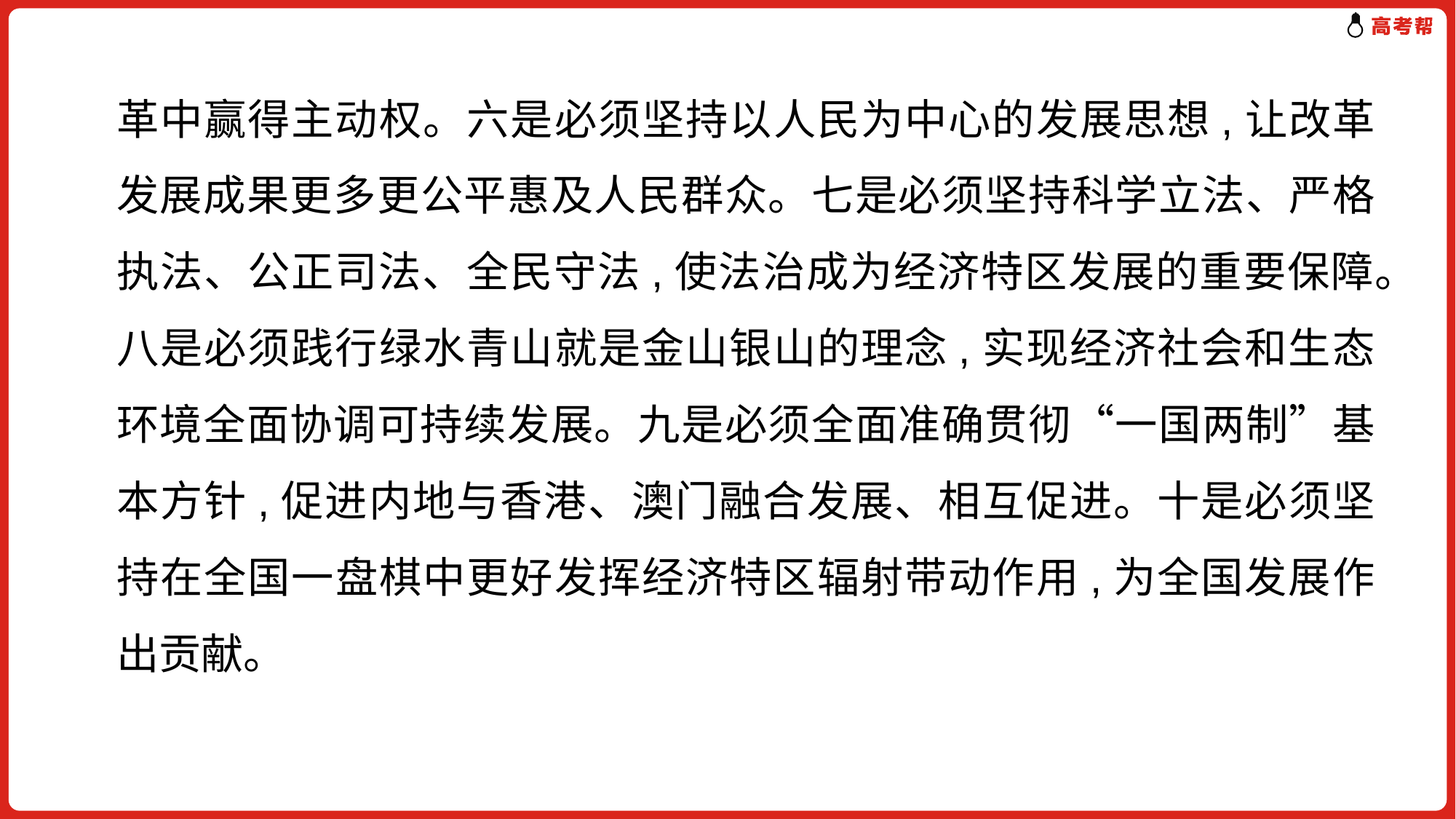

革中赢得主动权。六是必须坚持以人民为中心的发展思想,让改革发展成果更多更公平惠及人民群众。七是必须坚持科学立法、严格执法、公正司法、全民守法,使法治成为经济特区发展的重要保障。八是必须践行绿水青山就是金山银山的理念,实现经济社会和生态环境全面协调可持续发展。九是必须全面准确贯彻“一国两制”基本方针,促进内地与香港、澳门融合发展、相互促进。十是必须坚持在全国一盘棋中更好发挥经济特区辐射带动作用,为全国发展作出贡献。